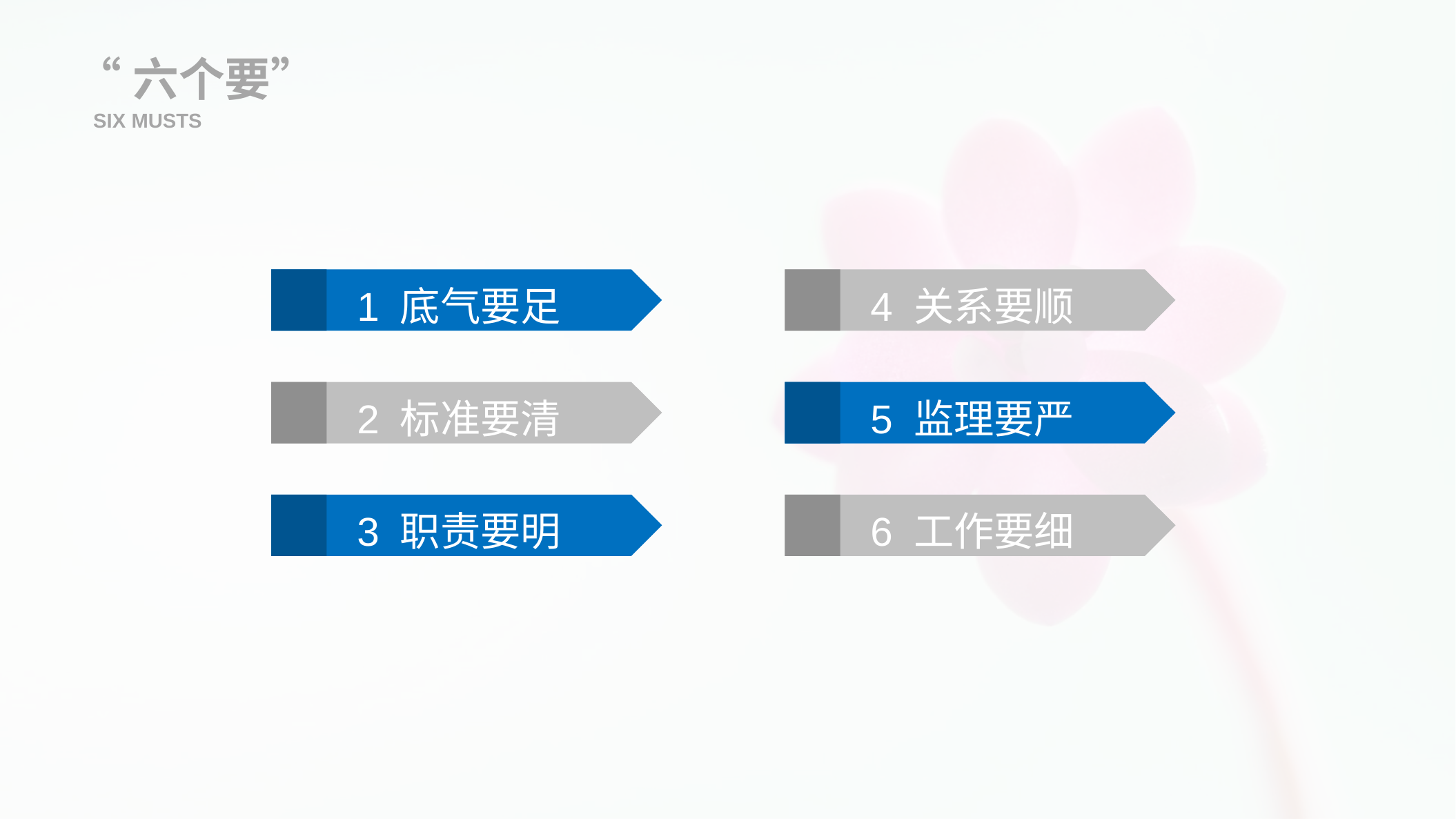

“六个要”
SIX MUSTS

4 关系要顺

1 底气要足
2 标准要清

5 监理要严

6 工作要细
3 职责要明